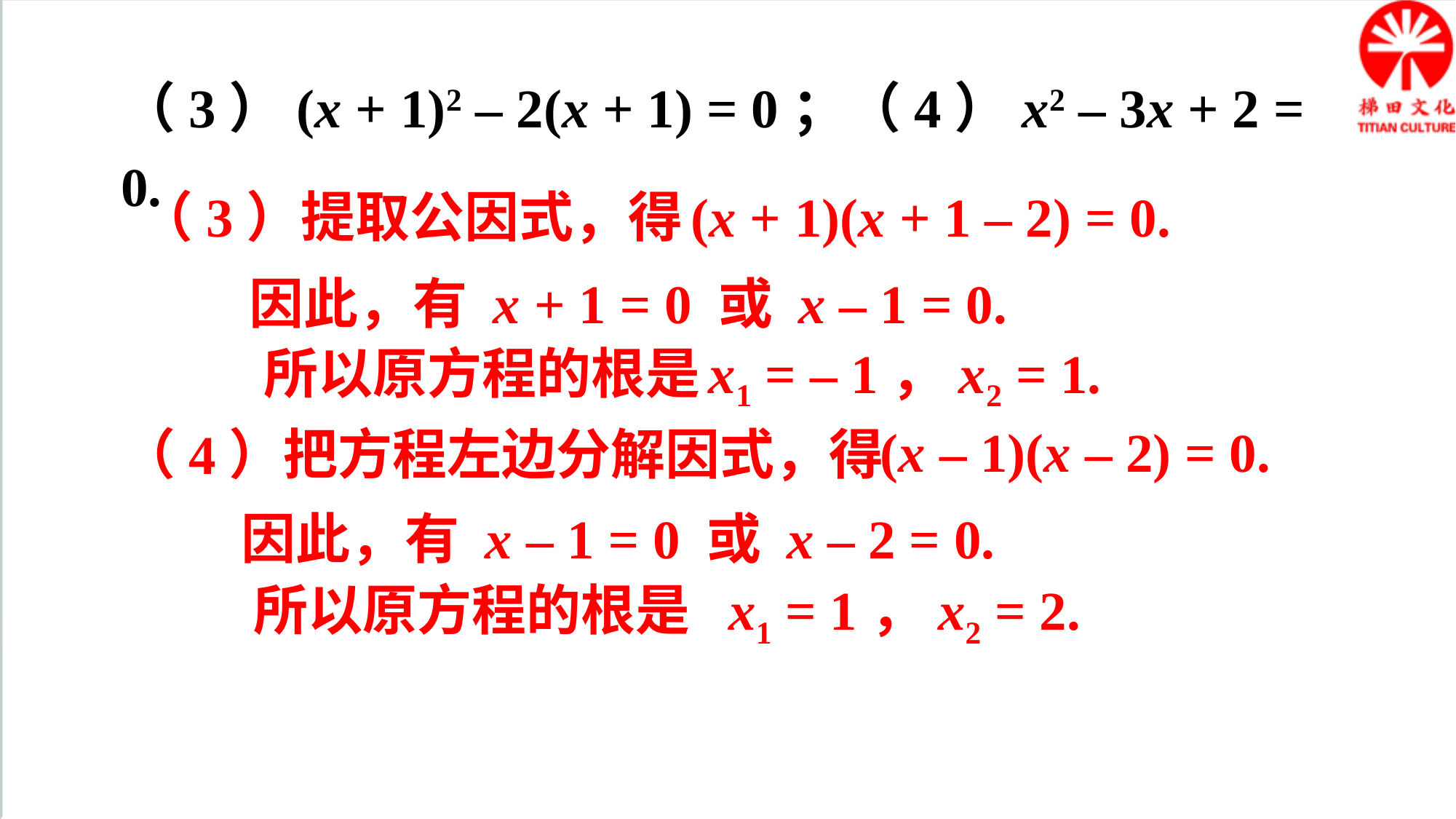

（3）(x + 1)2 – 2(x + 1) = 0；（4）x2 – 3x + 2 = 0.
（3）提取公因式，得
(x + 1)(x + 1 – 2) = 0.
因此，有 x + 1 = 0 或 x – 1 = 0.
所以原方程的根是
x1 = – 1，x2 = 1.
(x – 1)(x – 2) = 0.
（4）把方程左边分解因式，得
因此，有 x – 1 = 0 或 x – 2 = 0.
所以原方程的根是
x1 = 1，x2 = 2.